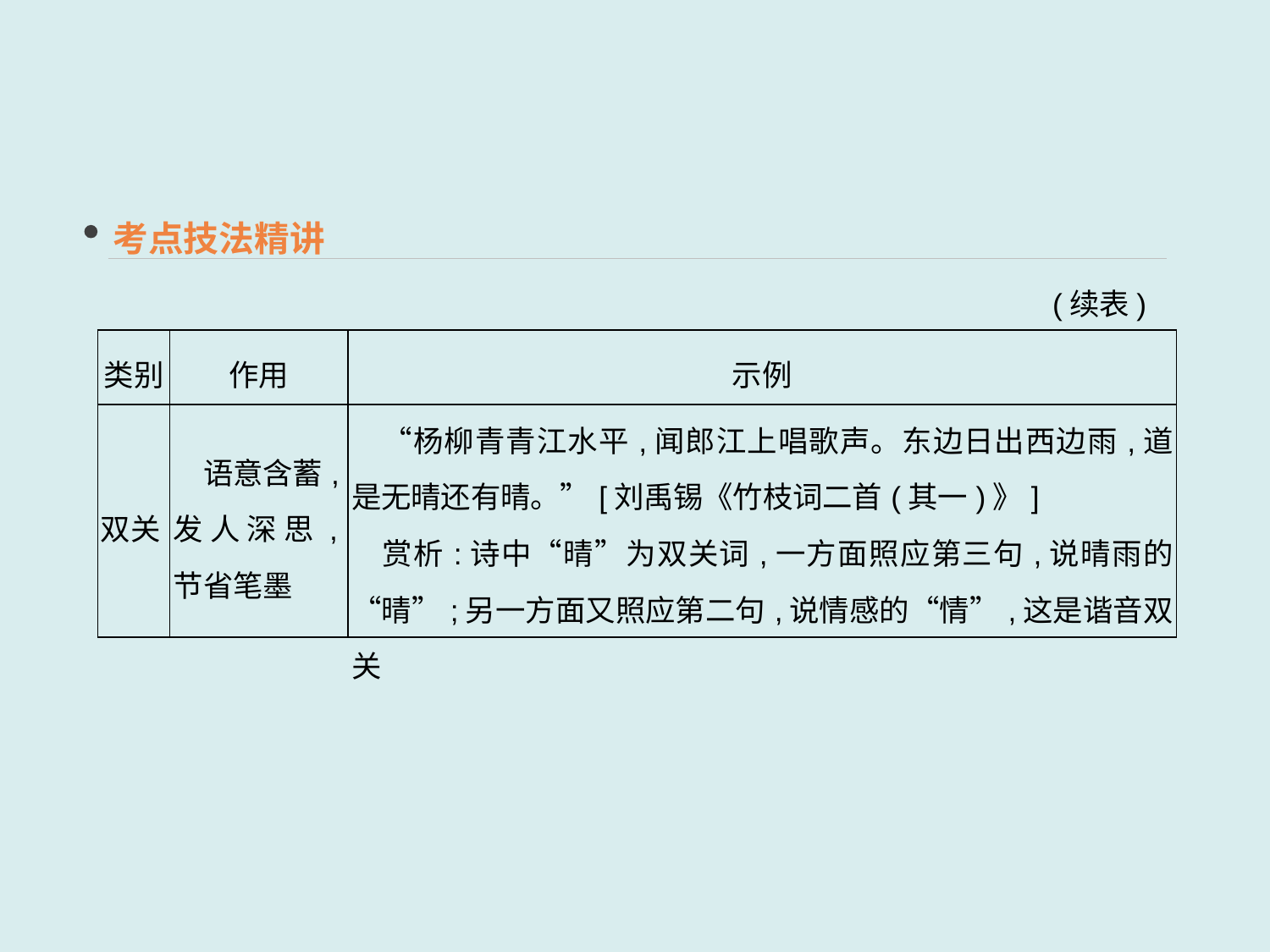

考点技法精讲

 (续表)
| 类别 | 作用 | 示例 |
| --- | --- | --- |
| 双关 | 语意含蓄,发人深思,节省笔墨 | “杨柳青青江水平,闻郎江上唱歌声。东边日出西边雨,道是无晴还有晴。”[刘禹锡《竹枝词二首(其一)》] 　赏析:诗中“晴”为双关词,一方面照应第三句,说晴雨的“晴”;另一方面又照应第二句,说情感的“情”,这是谐音双关 |